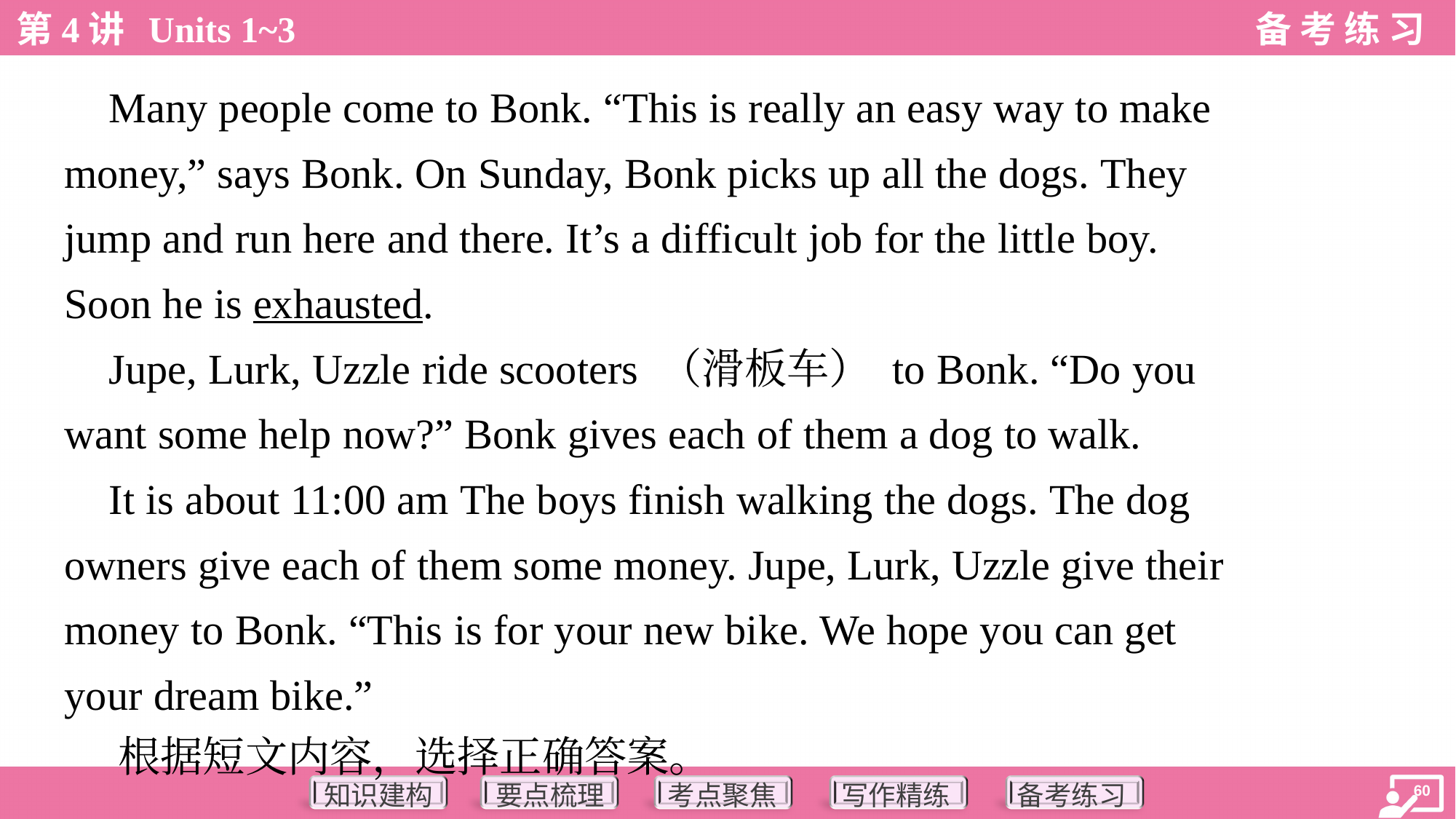

Many people come to Bonk. “This is really an easy way to make
money,” says Bonk. On Sunday, Bonk picks up all the dogs. They
jump and run here and there. It’s a difficult job for the little boy.
Soon he is exhausted.
    Jupe, Lurk, Uzzle ride scooters （滑板车） to Bonk. “Do you
want some help now?” Bonk gives each of them a dog to walk.
    It is about 11:00 am The boys finish walking the dogs. The dog
owners give each of them some money. Jupe, Lurk, Uzzle give their
money to Bonk. “This is for your new bike. We hope you can get
your dream bike.”
    根据短文内容，选择正确答案。